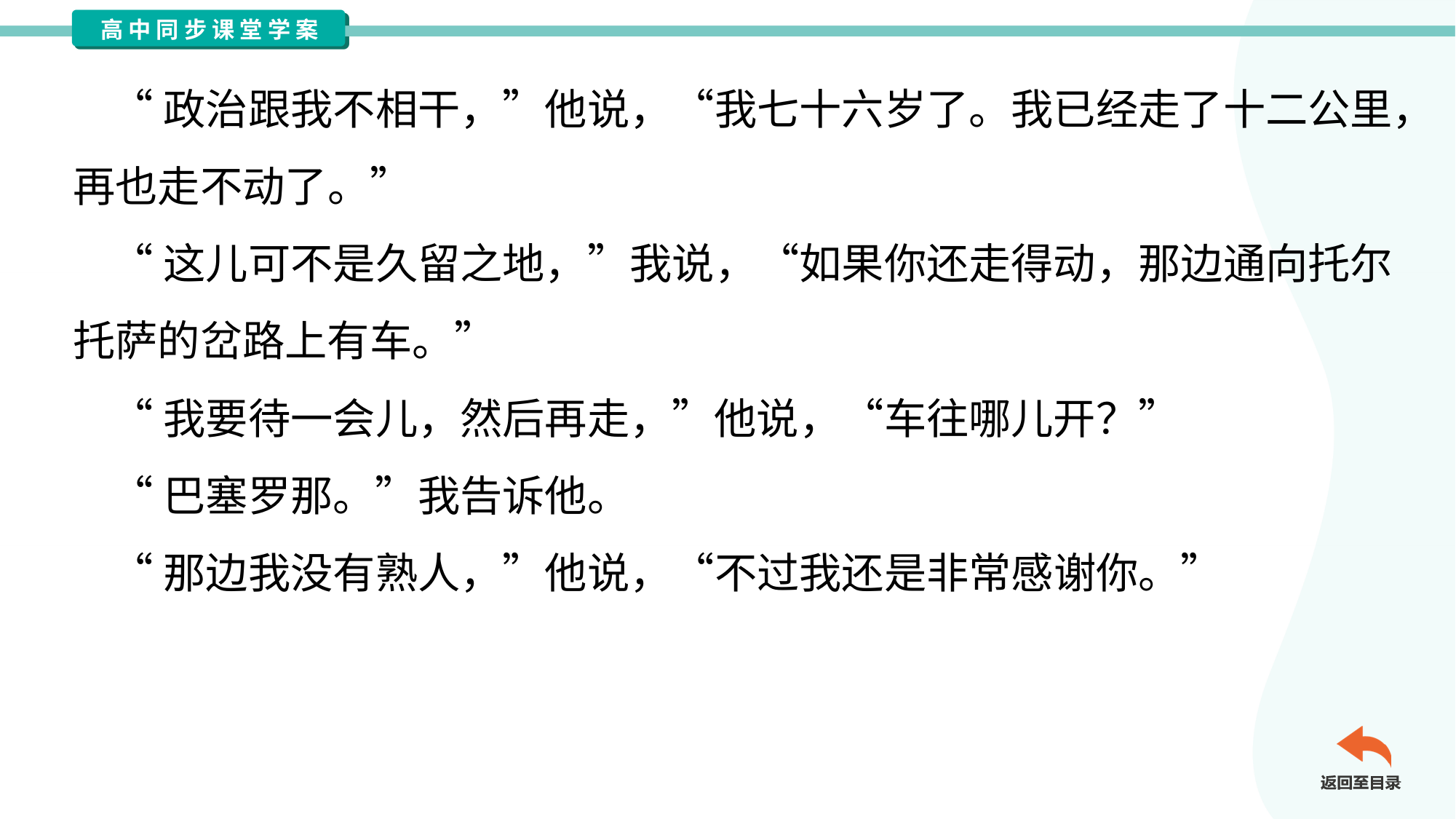

“政治跟我不相干，”他说，“我七十六岁了。我已经走了十二公里，
再也走不动了。”
    “这儿可不是久留之地，”我说，“如果你还走得动，那边通向托尔
托萨的岔路上有车。”
    “我要待一会儿，然后再走，”他说，“车往哪儿开？”
    “巴塞罗那。”我告诉他。
    “那边我没有熟人，”他说，“不过我还是非常感谢你。”